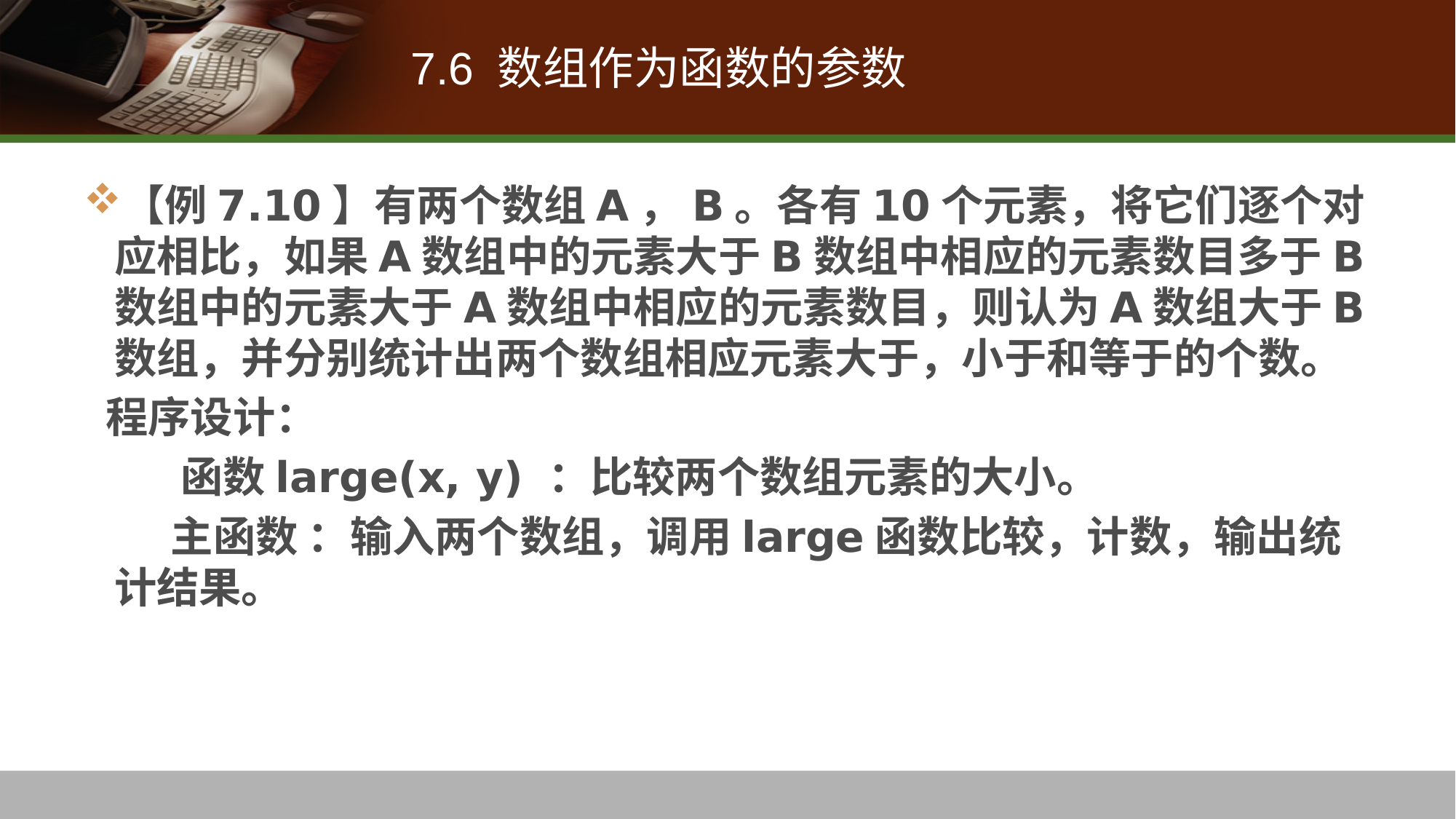

# 7.6 数组作为函数的参数
【例7.10】有两个数组A，B。各有10个元素，将它们逐个对应相比，如果A数组中的元素大于B数组中相应的元素数目多于B数组中的元素大于A数组中相应的元素数目，则认为A数组大于B数组，并分别统计出两个数组相应元素大于，小于和等于的个数。
  程序设计：
         函数large(x, y) ：比较两个数组元素的大小。
        主函数 ：输入两个数组，调用large函数比较，计数，输出统计结果。